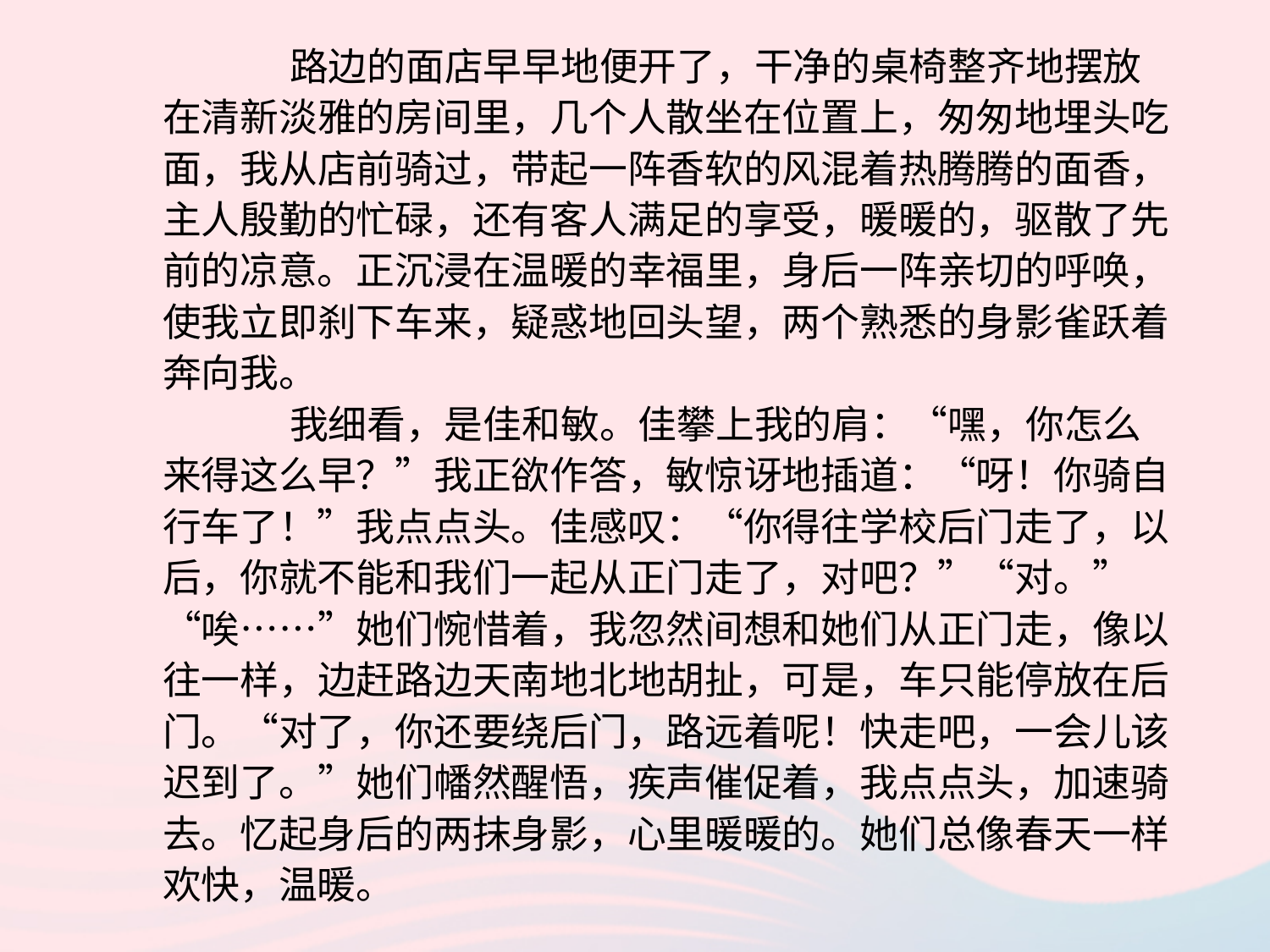

路边的面店早早地便开了，干净的桌椅整齐地摆放在清新淡雅的房间里，几个人散坐在位置上，匆匆地埋头吃面，我从店前骑过，带起一阵香软的风混着热腾腾的面香，主人殷勤的忙碌，还有客人满足的享受，暖暖的，驱散了先前的凉意。正沉浸在温暖的幸福里，身后一阵亲切的呼唤，使我立即刹下车来，疑惑地回头望，两个熟悉的身影雀跃着奔向我。
	我细看，是佳和敏。佳攀上我的肩：“嘿，你怎么来得这么早？”我正欲作答，敏惊讶地插道：“呀！你骑自行车了！”我点点头。佳感叹：“你得往学校后门走了，以后，你就不能和我们一起从正门走了，对吧？”“对。”“唉……”她们惋惜着，我忽然间想和她们从正门走，像以往一样，边赶路边天南地北地胡扯，可是，车只能停放在后门。“对了，你还要绕后门，路远着呢！快走吧，一会儿该迟到了。”她们幡然醒悟，疾声催促着，我点点头，加速骑去。忆起身后的两抹身影，心里暖暖的。她们总像春天一样欢快，温暖。